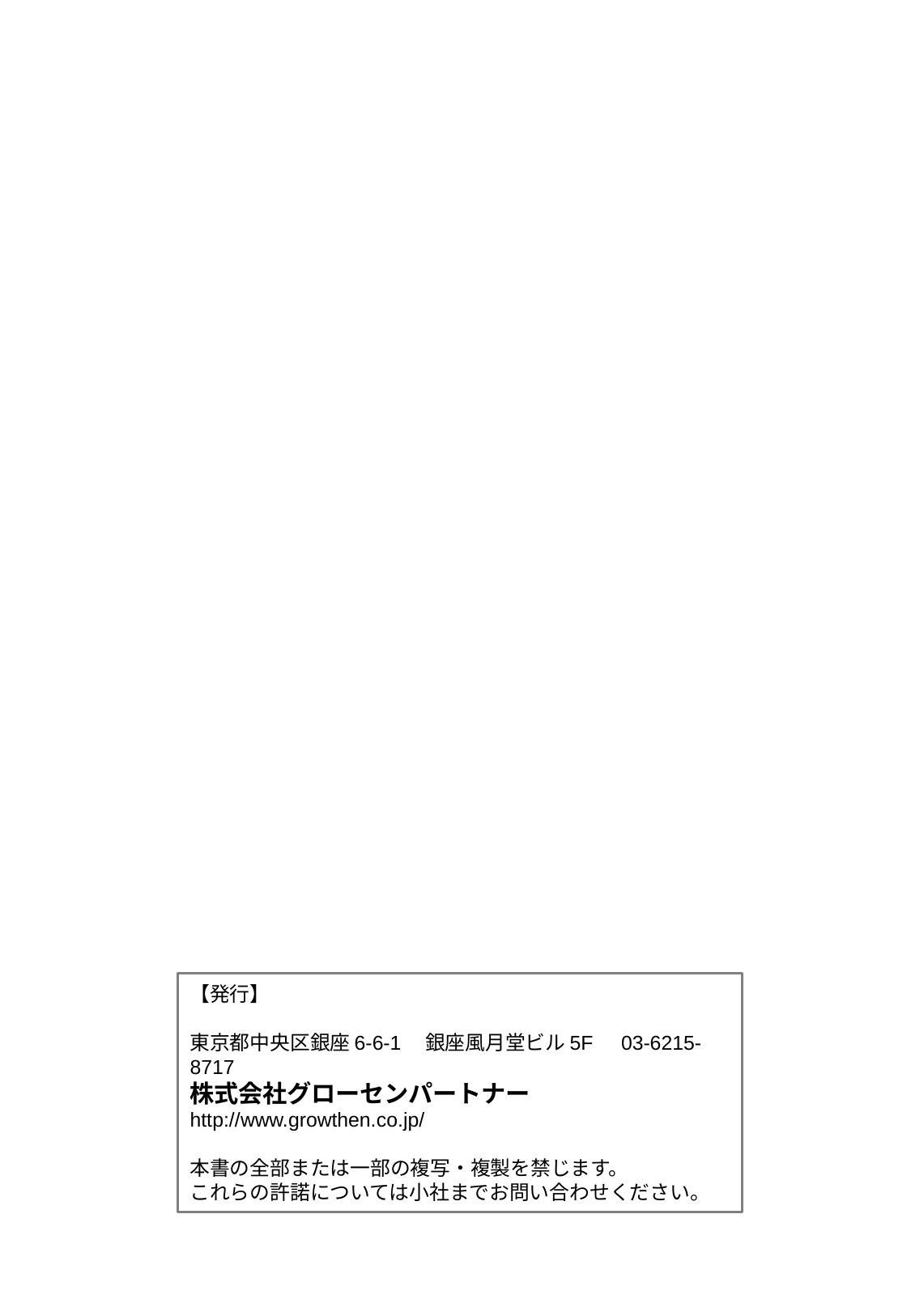

【発行】

東京都中央区銀座6-6-1　銀座風月堂ビル5F　03‐6215‐8717
株式会社グローセンパートナー
http://www.growthen.co.jp/

本書の全部または一部の複写・複製を禁じます。
これらの許諾については小社までお問い合わせください。